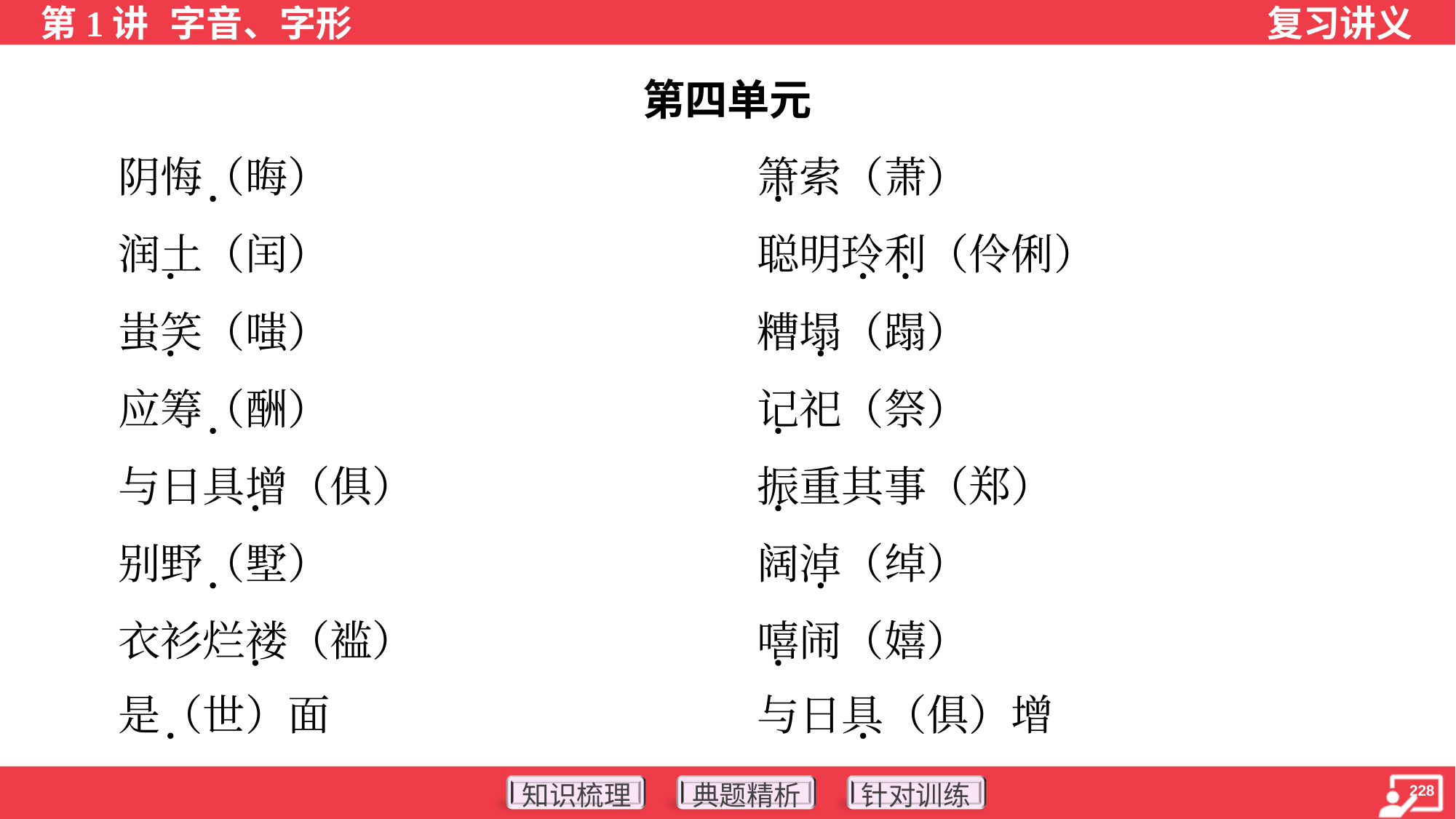

第四单元
    阴悔（晦）	箫索（萧）
    润土（闰）	聪明玲利（伶俐）
    蚩笑（嗤）	糟塌（蹋）
    应筹（酬）	记祀（祭）
    与日具增（俱）	振重其事（郑）
    别野（墅）	阔淖（绰）
    衣衫烂褛（褴）	嘻闹（嬉）
    是（世）面	与日具（俱）增